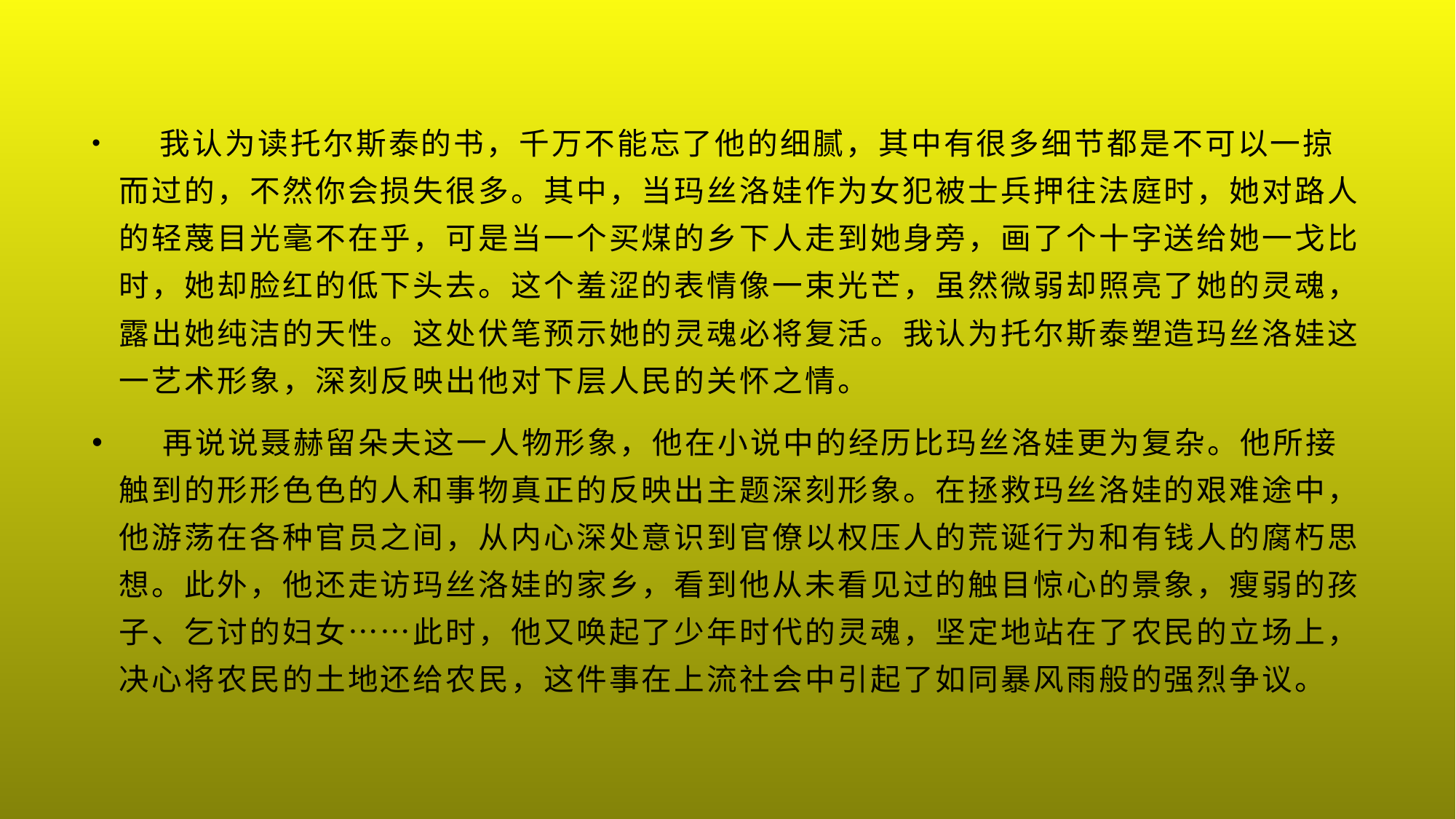

我认为读托尔斯泰的书，千万不能忘了他的细腻，其中有很多细节都是不可以一掠而过的，不然你会损失很多。其中，当玛丝洛娃作为女犯被士兵押往法庭时，她对路人的轻蔑目光毫不在乎，可是当一个买煤的乡下人走到她身旁，画了个十字送给她一戈比时，她却脸红的低下头去。这个羞涩的表情像一束光芒，虽然微弱却照亮了她的灵魂，露出她纯洁的天性。这处伏笔预示她的灵魂必将复活。我认为托尔斯泰塑造玛丝洛娃这一艺术形象，深刻反映出他对下层人民的关怀之情。
    再说说聂赫留朵夫这一人物形象，他在小说中的经历比玛丝洛娃更为复杂。他所接触到的形形色色的人和事物真正的反映出主题深刻形象。在拯救玛丝洛娃的艰难途中，他游荡在各种官员之间，从内心深处意识到官僚以权压人的荒诞行为和有钱人的腐朽思想。此外，他还走访玛丝洛娃的家乡，看到他从未看见过的触目惊心的景象，瘦弱的孩子、乞讨的妇女……此时，他又唤起了少年时代的灵魂，坚定地站在了农民的立场上，决心将农民的土地还给农民，这件事在上流社会中引起了如同暴风雨般的强烈争议。